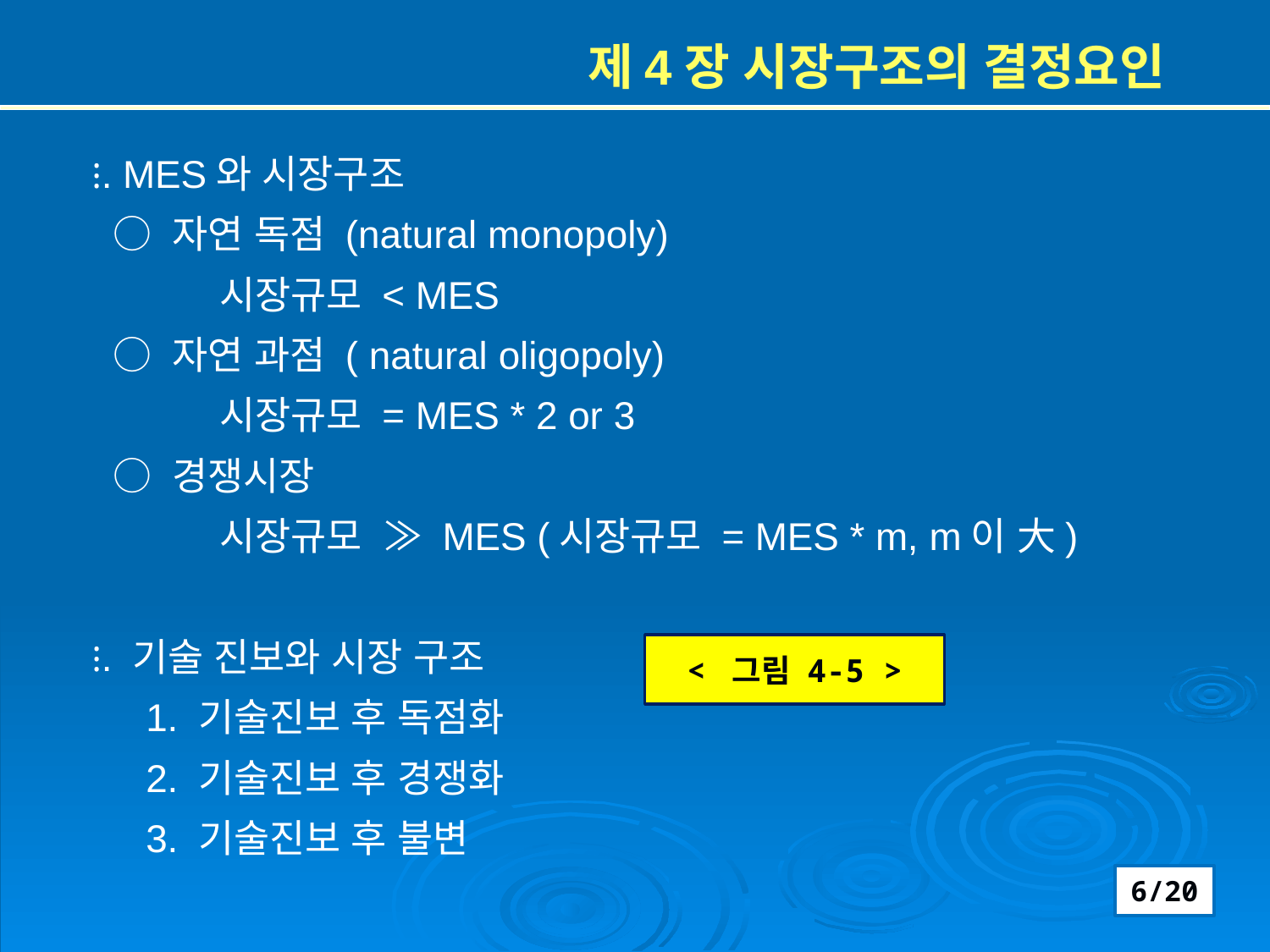

제4장 시장구조의 결정요인

⁝. MES와 시장구조
  ○ 자연 독점 (natural monopoly)
           시장규모 < MES
  ○ 자연 과점 ( natural oligopoly)
           시장규모 = MES * 2 or 3
  ○ 경쟁시장
           시장규모  ≫ MES (시장규모 = MES * m, m이 大)

⁝. 기술 진보와 시장 구조
     1. 기술진보 후 독점화
     2. 기술진보 후 경쟁화
     3. 기술진보 후 불변
< 그림 4-5 >

6/20